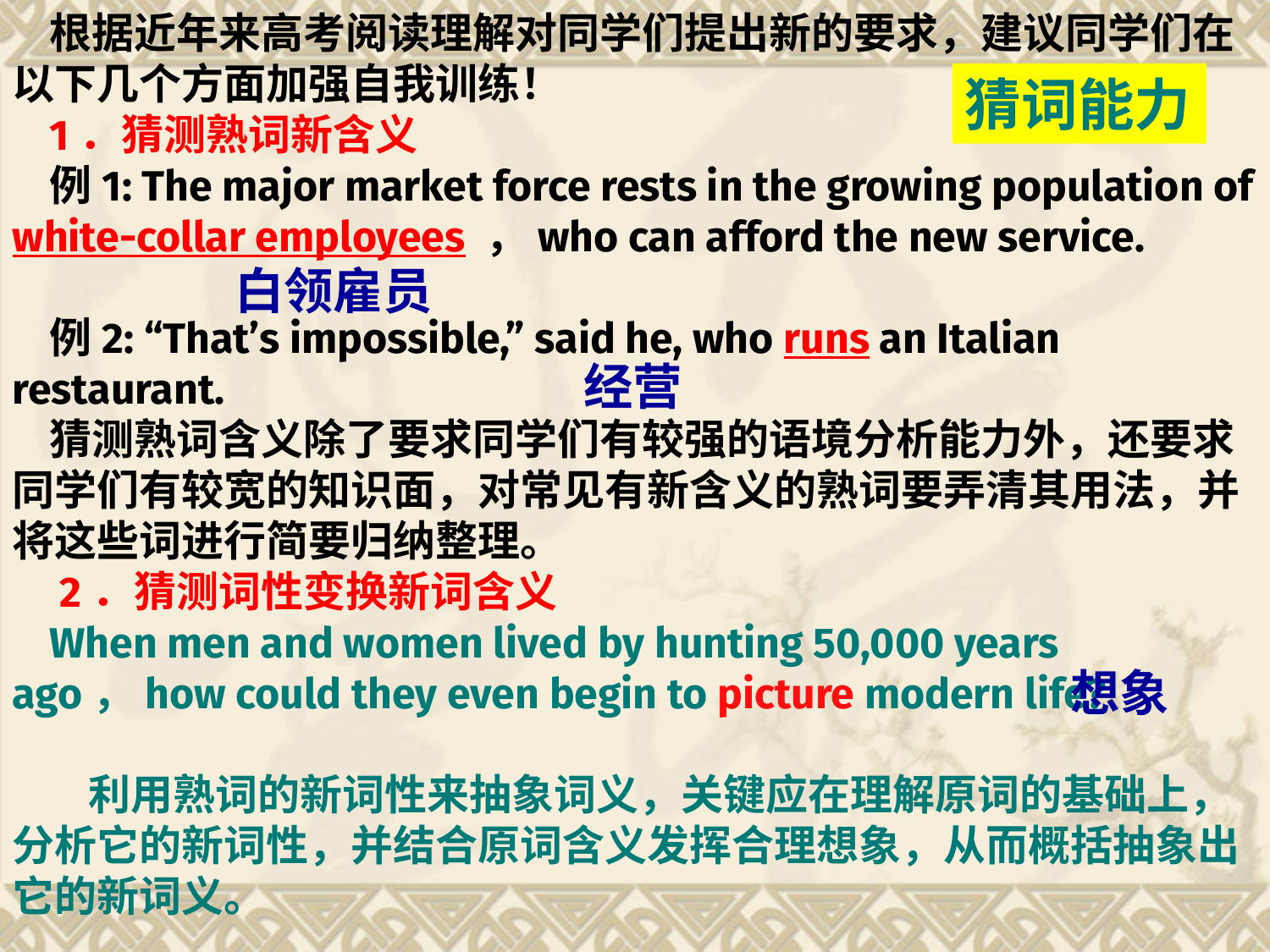

根据近年来高考阅读理解对同学们提出新的要求，建议同学们在以下几个方面加强自我训练！
1．猜测熟词新含义
例1: The major market force rests in the growing population of white-collar employees ，who can afford the new service.
例2: “That’s impossible,” said he, who runs an Italian restaurant.
猜测熟词含义除了要求同学们有较强的语境分析能力外，还要求同学们有较宽的知识面，对常见有新含义的熟词要弄清其用法，并将这些词进行简要归纳整理。
 2．猜测词性变换新词含义
When men and women lived by hunting 50,000 years ago，how could they even begin to picture modern life?
   利用熟词的新词性来抽象词义，关键应在理解原词的基础上，分析它的新词性，并结合原词含义发挥合理想象，从而概括抽象出它的新词义。
猜词能力
白领雇员
经营
想象